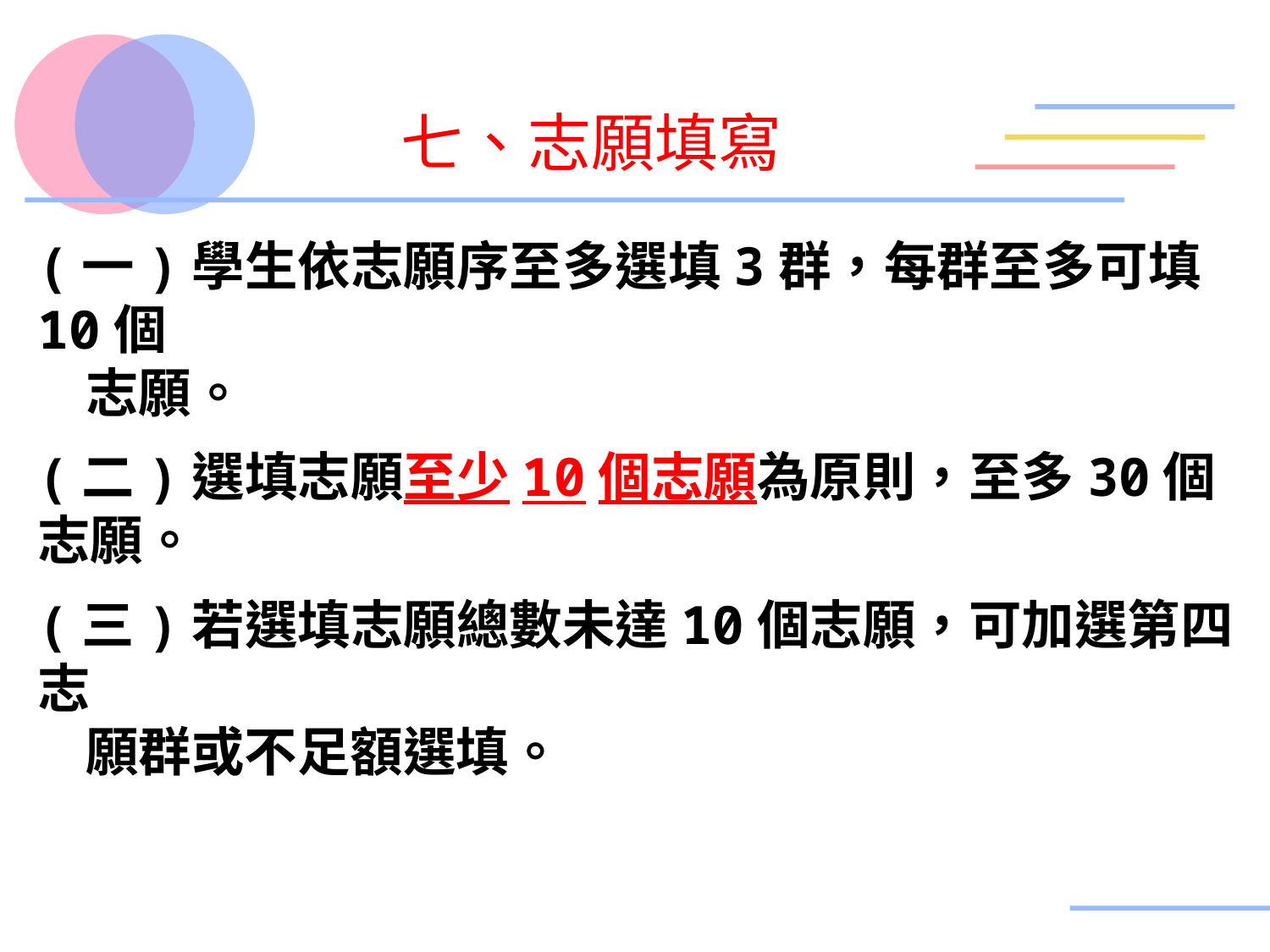

七、志願填寫
(一)學生依志願序至多選填3群，每群至多可填10個
    志願。
(二)選填志願至少10個志願為原則，至多30個志願。
(三)若選填志願總數未達10個志願，可加選第四志
    願群或不足額選填。